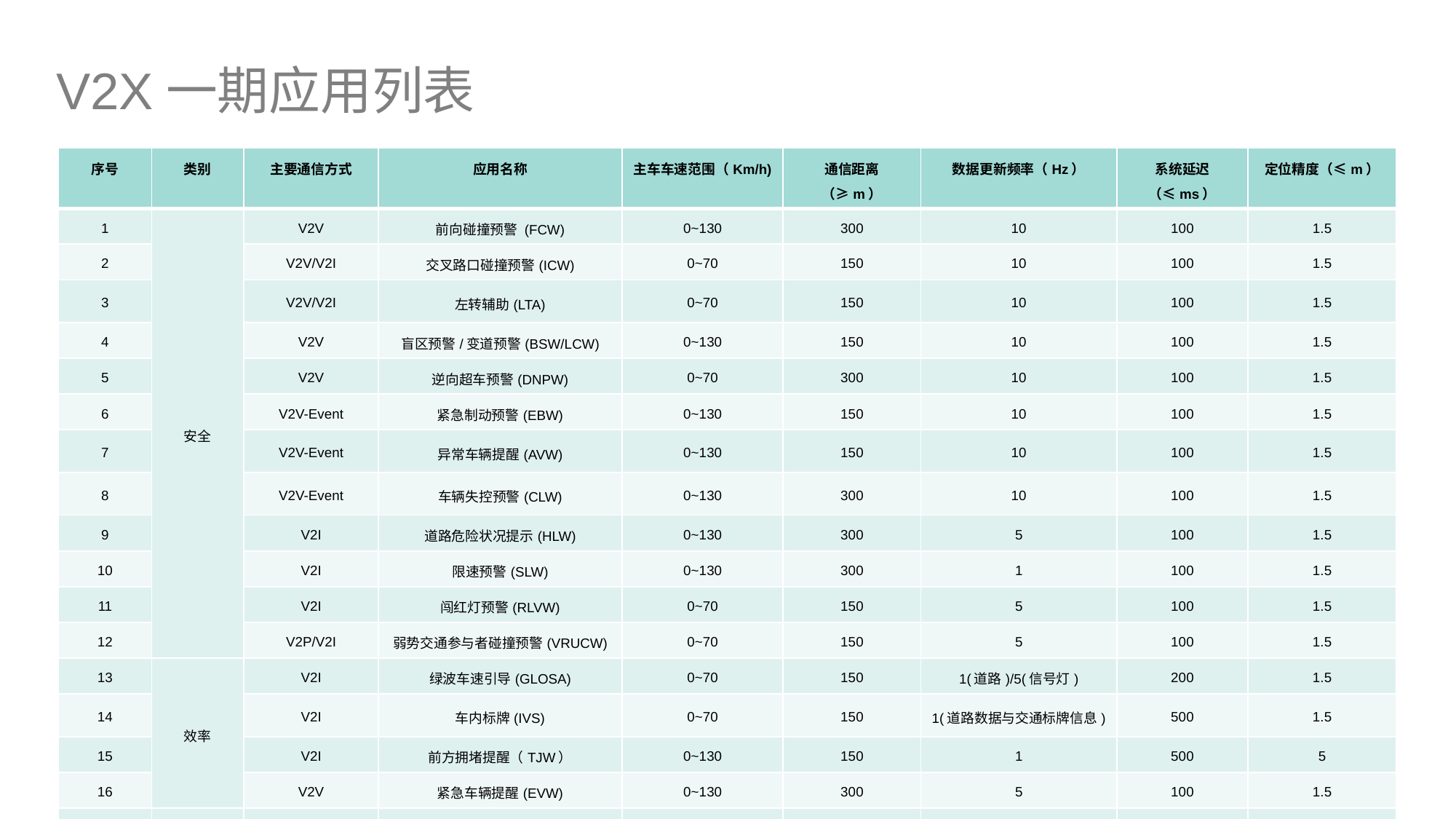

# V2X一期应用列表
| 序号 | 类别 | 主要通信方式 | 应用名称 | 主车车速范围（Km/h) | 通信距离 （≥m） | 数据更新频率（Hz） | 系统延迟（≤ms） | 定位精度（≤m） |
| --- | --- | --- | --- | --- | --- | --- | --- | --- |
| 1 | 安全 | V2V | 前向碰撞预警 (FCW) | 0~130 | 300 | 10 | 100 | 1.5 |
| 2 |  | V2V/V2I | 交叉路口碰撞预警(ICW) | 0~70 | 150 | 10 | 100 | 1.5 |
| 3 |  | V2V/V2I | 左转辅助(LTA) | 0~70 | 150 | 10 | 100 | 1.5 |
| 4 |  | V2V | 盲区预警/变道预警(BSW/LCW) | 0~130 | 150 | 10 | 100 | 1.5 |
| 5 |  | V2V | 逆向超车预警(DNPW) | 0~70 | 300 | 10 | 100 | 1.5 |
| 6 |  | V2V-Event | 紧急制动预警(EBW) | 0~130 | 150 | 10 | 100 | 1.5 |
| 7 |  | V2V-Event | 异常车辆提醒(AVW) | 0~130 | 150 | 10 | 100 | 1.5 |
| 8 |  | V2V-Event | 车辆失控预警(CLW) | 0~130 | 300 | 10 | 100 | 1.5 |
| 9 |  | V2I | 道路危险状况提示(HLW) | 0~130 | 300 | 5 | 100 | 1.5 |
| 10 |  | V2I | 限速预警(SLW) | 0~130 | 300 | 1 | 100 | 1.5 |
| 11 |  | V2I | 闯红灯预警(RLVW) | 0~70 | 150 | 5 | 100 | 1.5 |
| 12 |  | V2P/V2I | 弱势交通参与者碰撞预警(VRUCW) | 0~70 | 150 | 5 | 100 | 1.5 |
| 13 | 效率 | V2I | 绿波车速引导(GLOSA) | 0~70 | 150 | 1(道路)/5(信号灯) | 200 | 1.5 |
| 14 |  | V2I | 车内标牌(IVS) | 0~70 | 150 | 1(道路数据与交通标牌信息) | 500 | 1.5 |
| 15 |  | V2I | 前方拥堵提醒（TJW） | 0~130 | 150 | 1 | 500 | 5 |
| 16 |  | V2V | 紧急车辆提醒(EVW) | 0~130 | 300 | 5 | 100 | 1.5 |
| 17 | 信息服务 | V2I | 汽车近场支付(VNFP) | 0~130 | 150 | 1 | 500 | N/A |